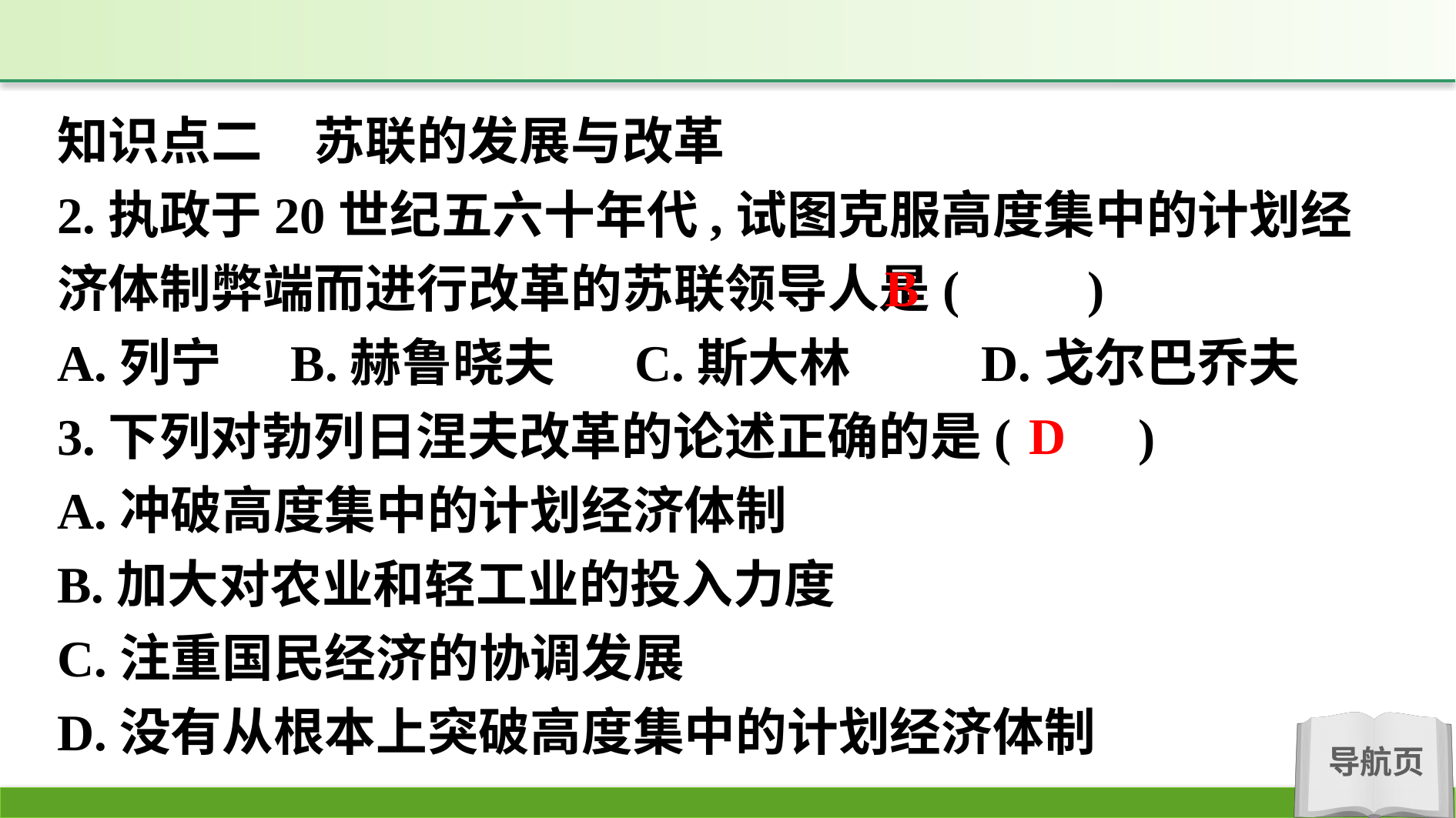

知识点二　苏联的发展与改革
2.执政于20世纪五六十年代,试图克服高度集中的计划经济体制弊端而进行改革的苏联领导人是(　　)
A.列宁	B.赫鲁晓夫	C.斯大林		D.戈尔巴乔夫
3.下列对勃列日涅夫改革的论述正确的是(　　)
A.冲破高度集中的计划经济体制
B.加大对农业和轻工业的投入力度
C.注重国民经济的协调发展
D.没有从根本上突破高度集中的计划经济体制
B
D